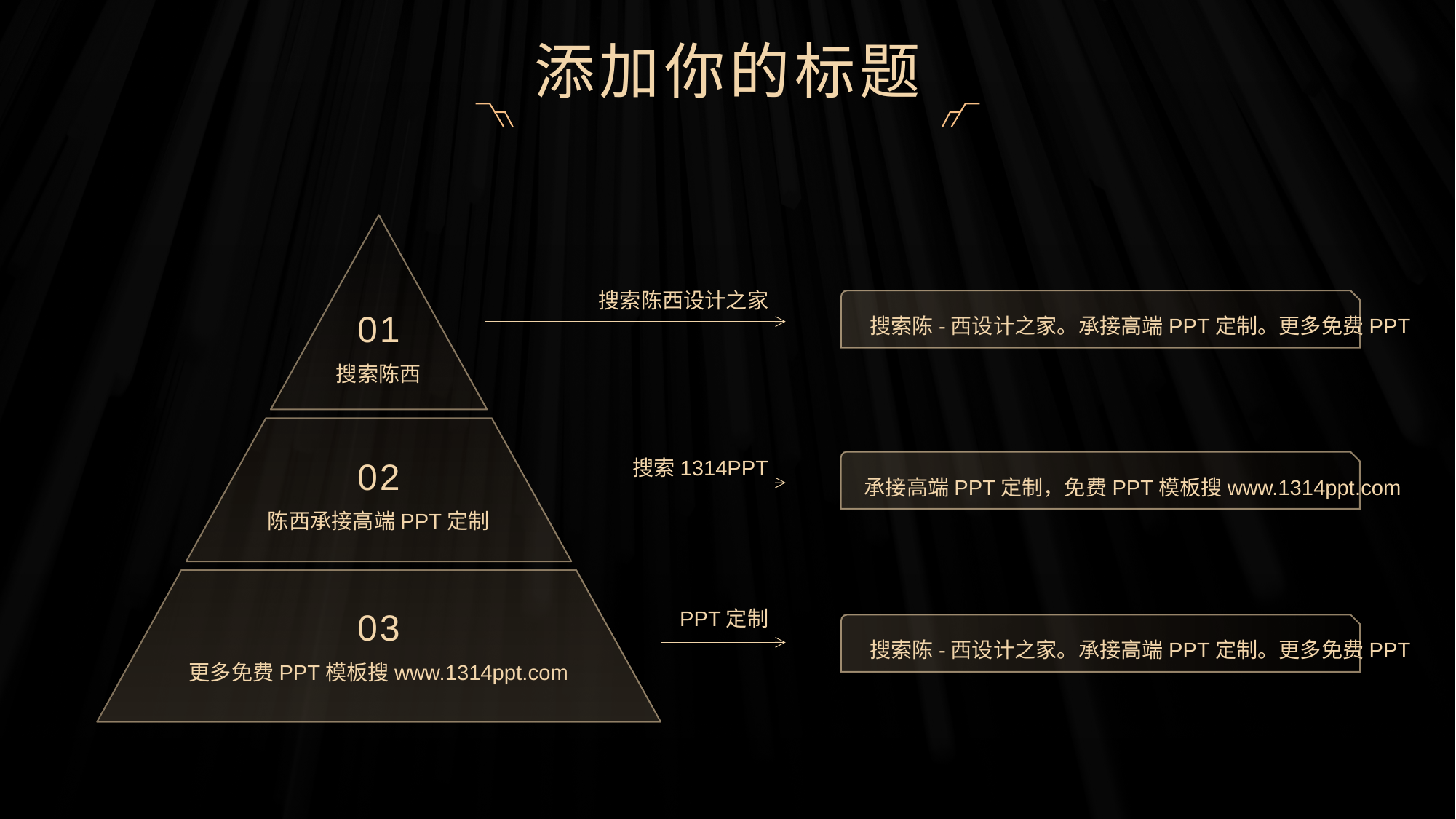

©版权所有：陈西设计之家(微信号：2090298045）
©版权所属公司：合肥陈西文化传媒科技有限公司
©版权所有：陈西设计之家(微信号：2090298045）
©版权所属公司：合肥陈西文化传媒科技有限公司

添加你的标题

搜索陈西设计之家

搜索陈-西设计之家。承接高端PPT定制。更多免费PPT
01
搜索陈西
搜索1314PPT
02

承接高端PPT定制，免费PPT模板搜www.1314ppt.com
陈西承接高端PPT定制
PPT定制
03

搜索陈-西设计之家。承接高端PPT定制。更多免费PPT
更多免费PPT模板搜www.1314ppt.com
©版权所有：陈西设计之家(微信号：2090298045）
©版权所属公司：合肥陈西文化传媒科技有限公司